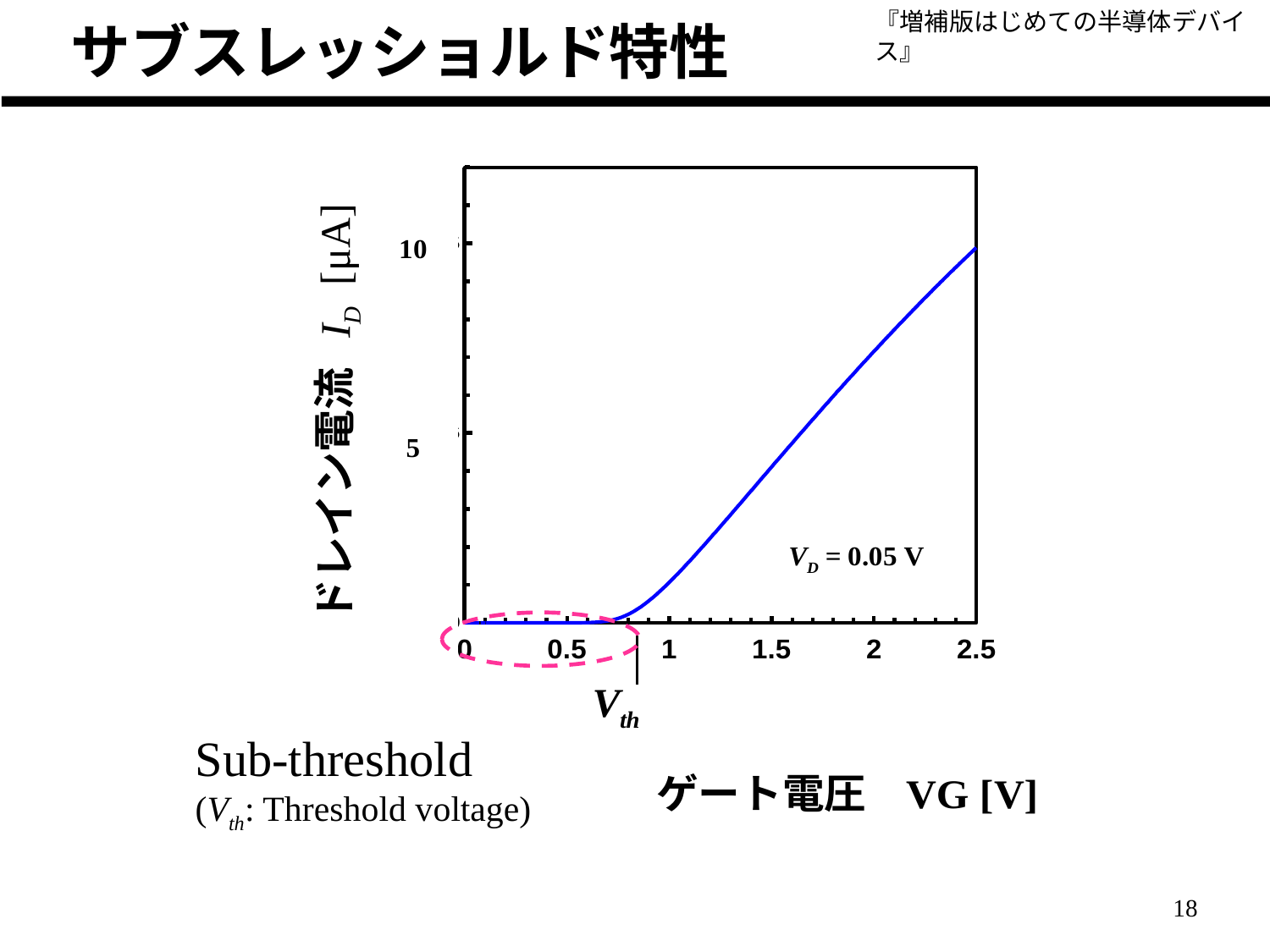

サブスレッショルド特性

### Chart

| Category | Vd=0.05V |
|---|---|
ドレイン電流  ID  [μA]

Sub-threshold
(Vth: Threshold voltage)